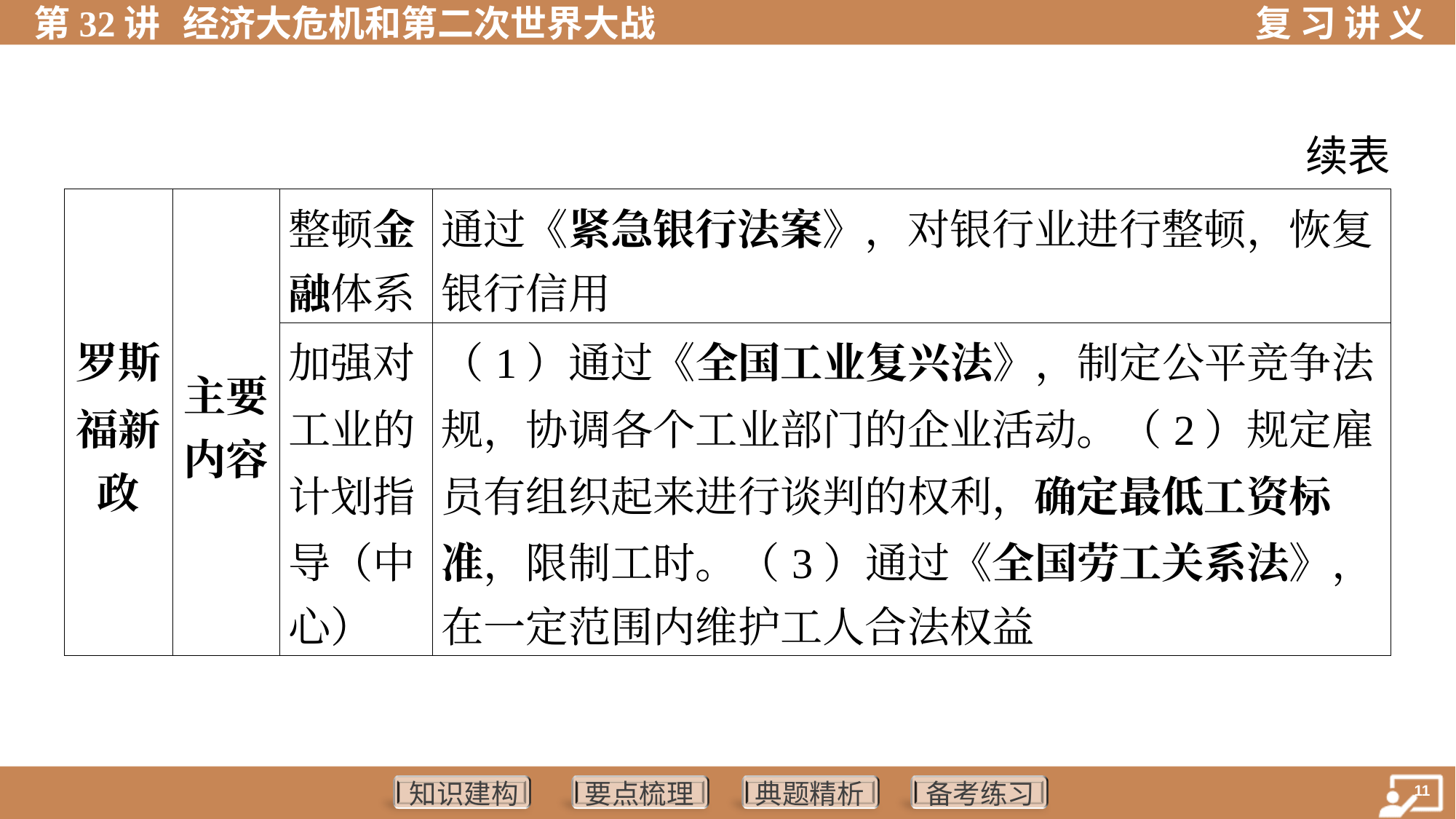

续表
| 罗斯 福新 政 | 主要 内容 | 整顿金 融体系 | 通过《紧急银行法案》，对银行业进行整顿，恢复 银行信用 |  |  |
| --- | --- | --- | --- | --- | --- |
|  |  | 加强对 工业的 计划指 导（中 心） | （1）通过《全国工业复兴法》，制定公平竞争法 规，协调各个工业部门的企业活动。（2）规定雇 员有组织起来进行谈判的权利，确定最低工资标 准，限制工时。（3）通过《全国劳工关系法》， 在一定范围内维护工人合法权益 |  |  |